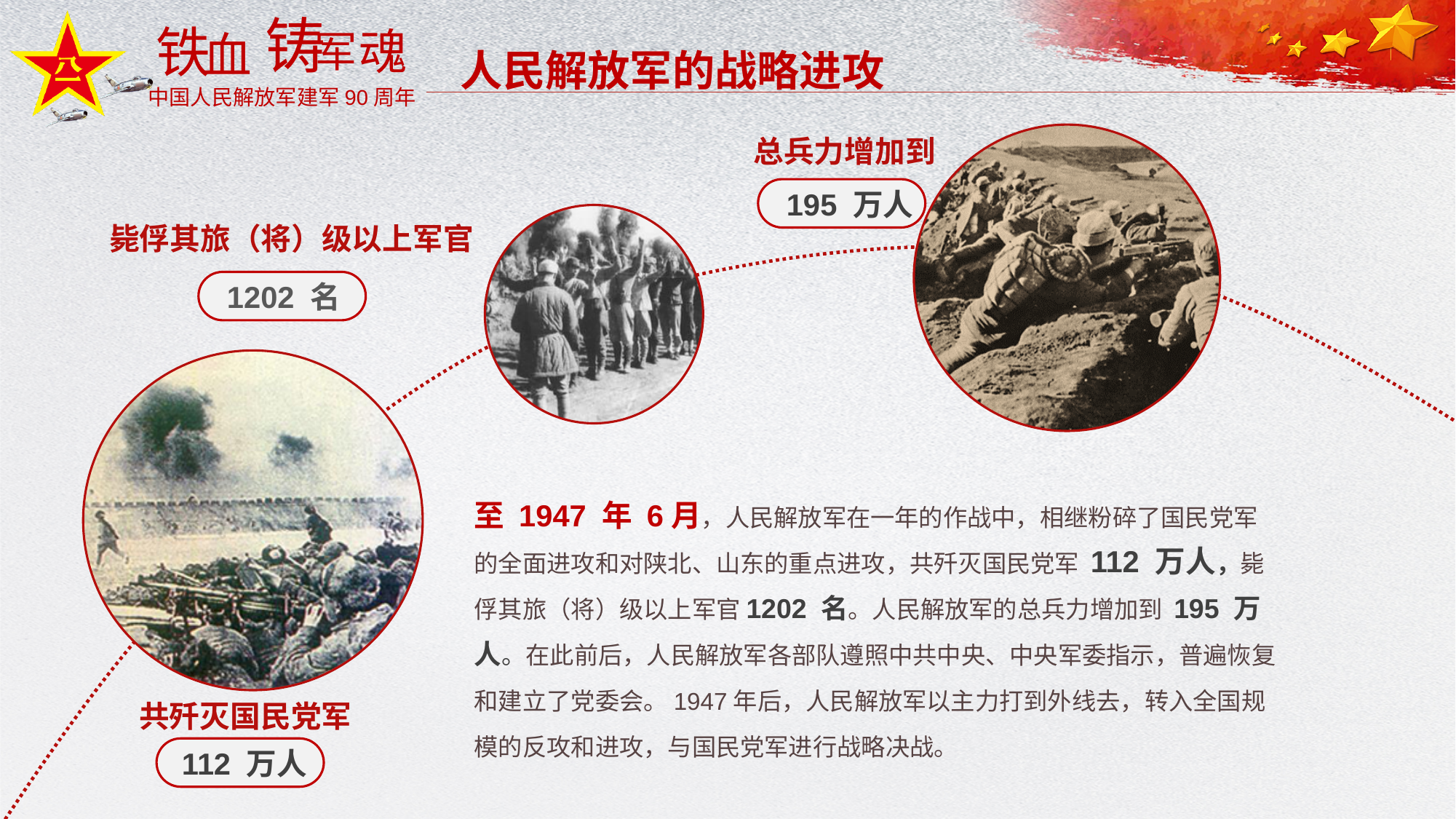

人民解放军的战略进攻

总兵力增加到

毙俘其旅（将）级以上军官

共歼灭国民党军

195 万人

1202 名
至 1947 年 6月，人民解放军在一年的作战中，相继粉碎了国民党军的全面进攻和对陕北、山东的重点进攻，共歼灭国民党军 112 万人，毙俘其旅（将）级以上军官1202 名。人民解放军的总兵力增加到 195 万人。在此前后，人民解放军各部队遵照中共中央、中央军委指示，普遍恢复和建立了党委会。1947年后，人民解放军以主力打到外线去，转入全国规模的反攻和进攻，与国民党军进行战略决战。

112 万人